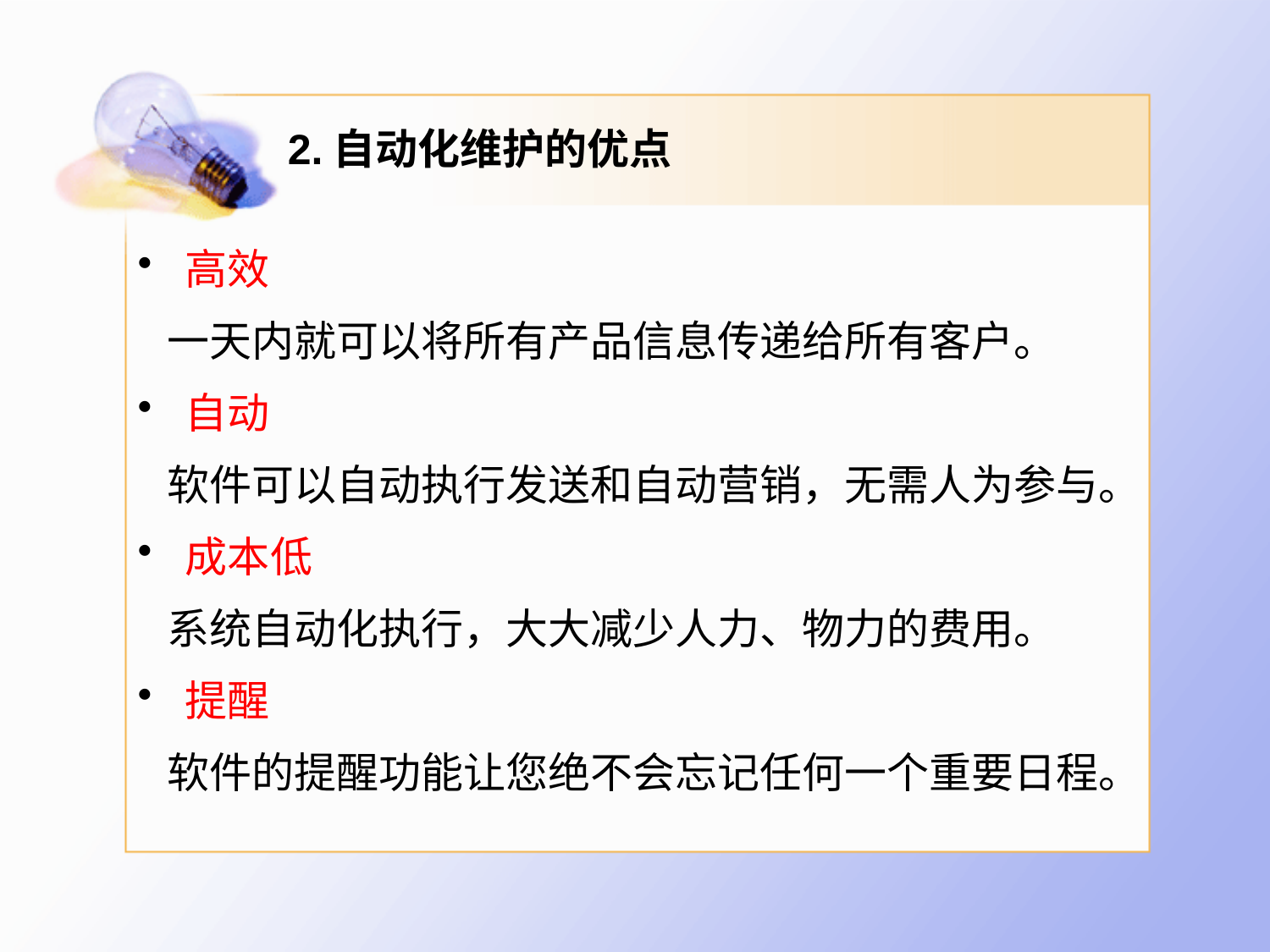

# 2.自动化维护的优点
高效
  一天内就可以将所有产品信息传递给所有客户。
自动
  软件可以自动执行发送和自动营销，无需人为参与。
成本低
  系统自动化执行，大大减少人力、物力的费用。
提醒
  软件的提醒功能让您绝不会忘记任何一个重要日程。